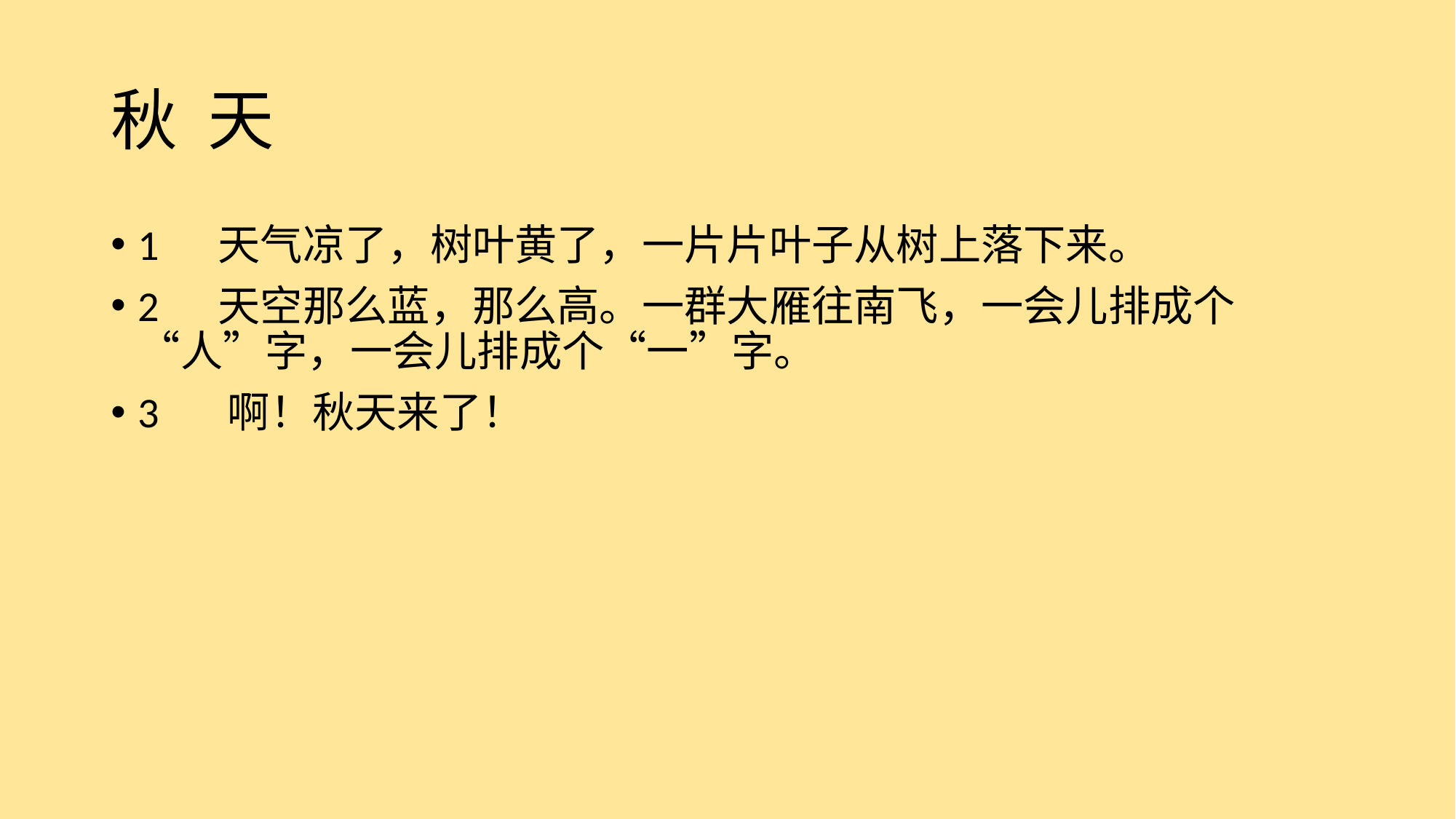

# 秋  天
1     天气凉了，树叶黄了，一片片叶子从树上落下来。
2     天空那么蓝，那么高。一群大雁往南飞，一会儿排成个“人”字，一会儿排成个“一”字。
3      啊！秋天来了！